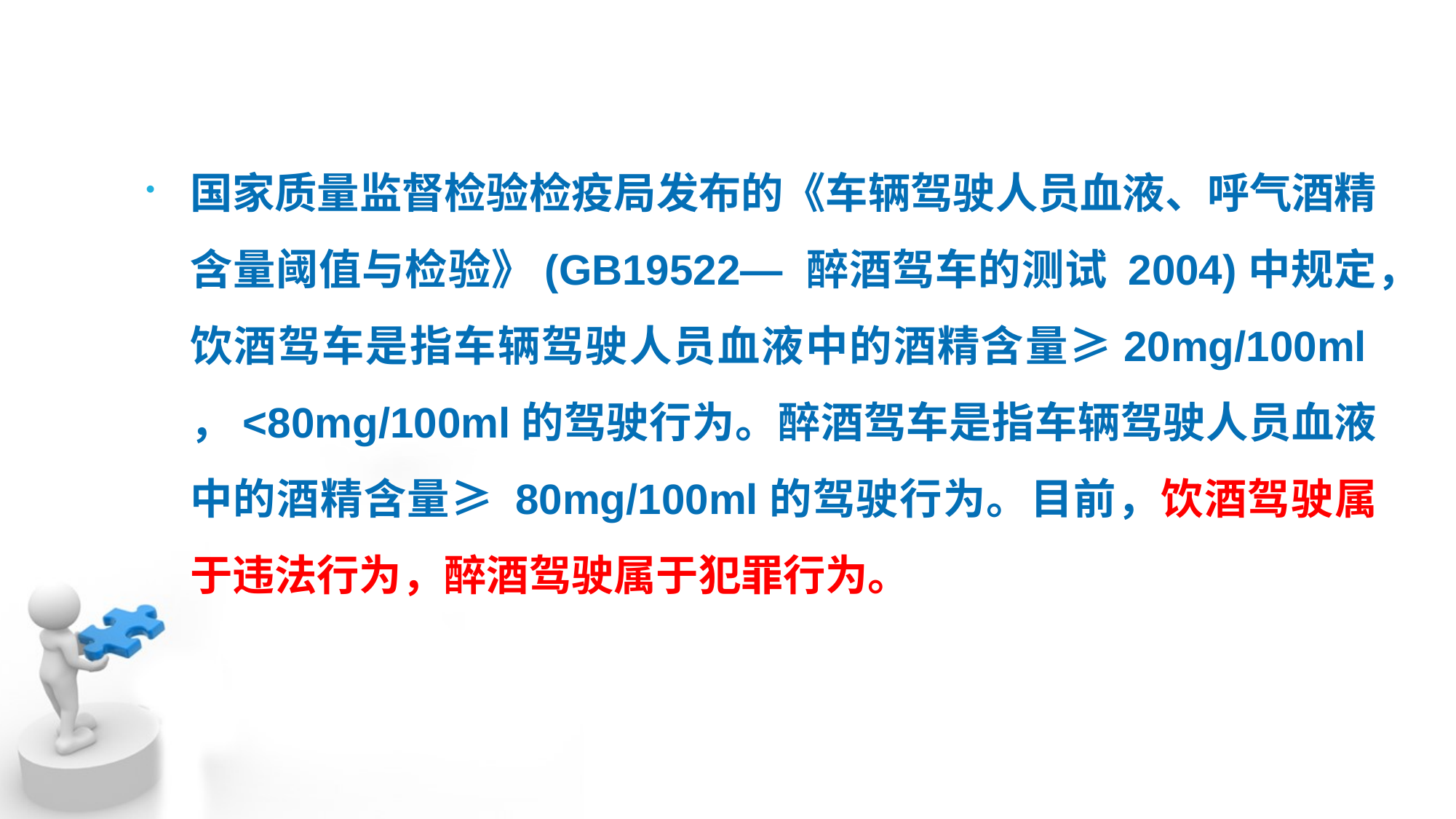

#
国家质量监督检验检疫局发布的《车辆驾驶人员血液、呼气酒精含量阈值与检验》(GB19522— 醉酒驾车的测试 2004)中规定，饮酒驾车是指车辆驾驶人员血液中的酒精含量≥20mg/100ml，<80mg/100ml的驾驶行为。醉酒驾车是指车辆驾驶人员血液中的酒精含量≥ 80mg/100ml的驾驶行为。目前，饮酒驾驶属于违法行为，醉酒驾驶属于犯罪行为。